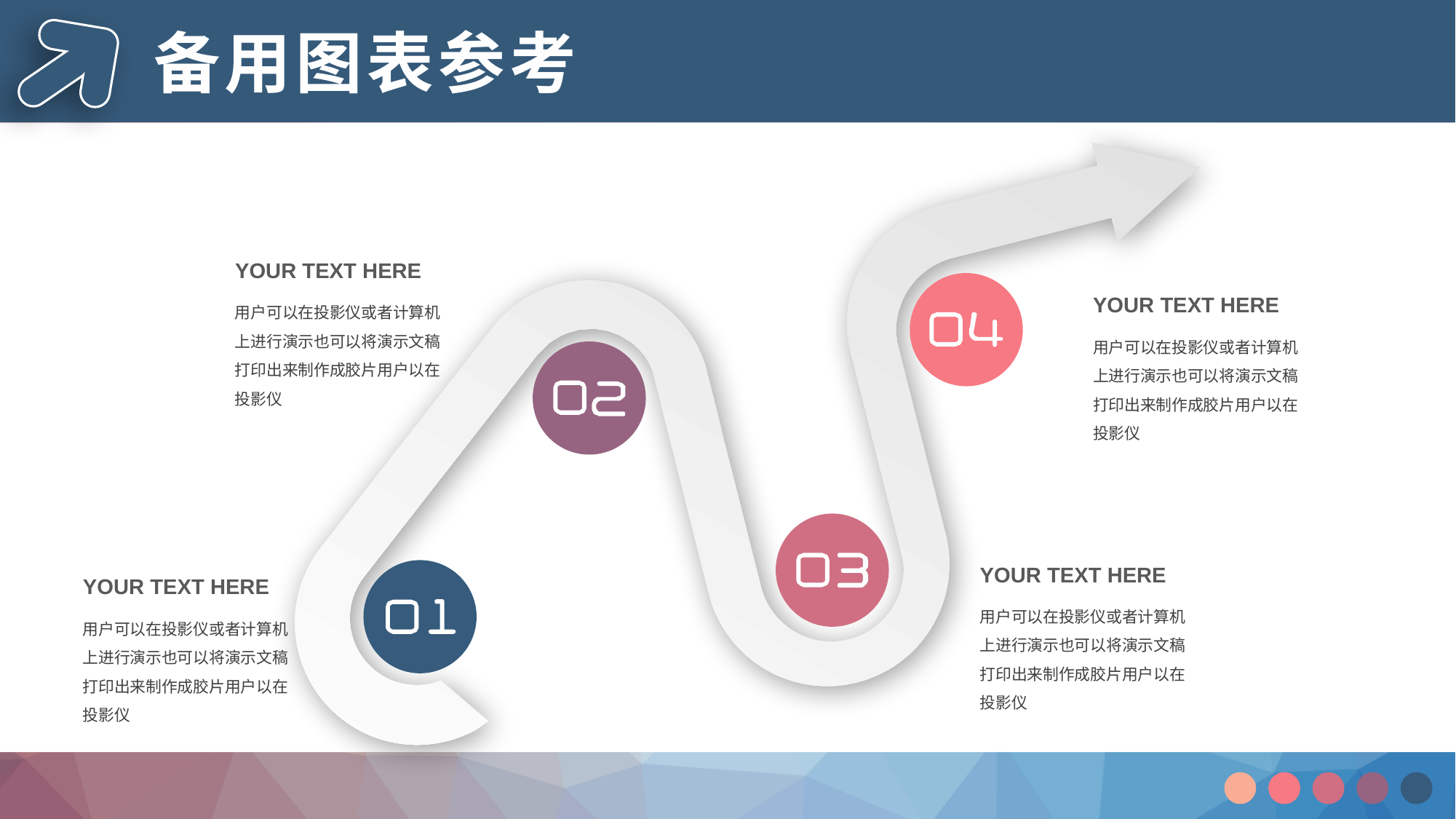

备用图表参考

YOUR TEXT HERE
用户可以在投影仪或者计算机上进行演示也可以将演示文稿打印出来制作成胶片用户以在投影仪

YOUR TEXT HERE
用户可以在投影仪或者计算机上进行演示也可以将演示文稿打印出来制作成胶片用户以在投影仪

YOUR TEXT HERE
用户可以在投影仪或者计算机上进行演示也可以将演示文稿打印出来制作成胶片用户以在投影仪
YOUR TEXT HERE
用户可以在投影仪或者计算机上进行演示也可以将演示文稿打印出来制作成胶片用户以在投影仪